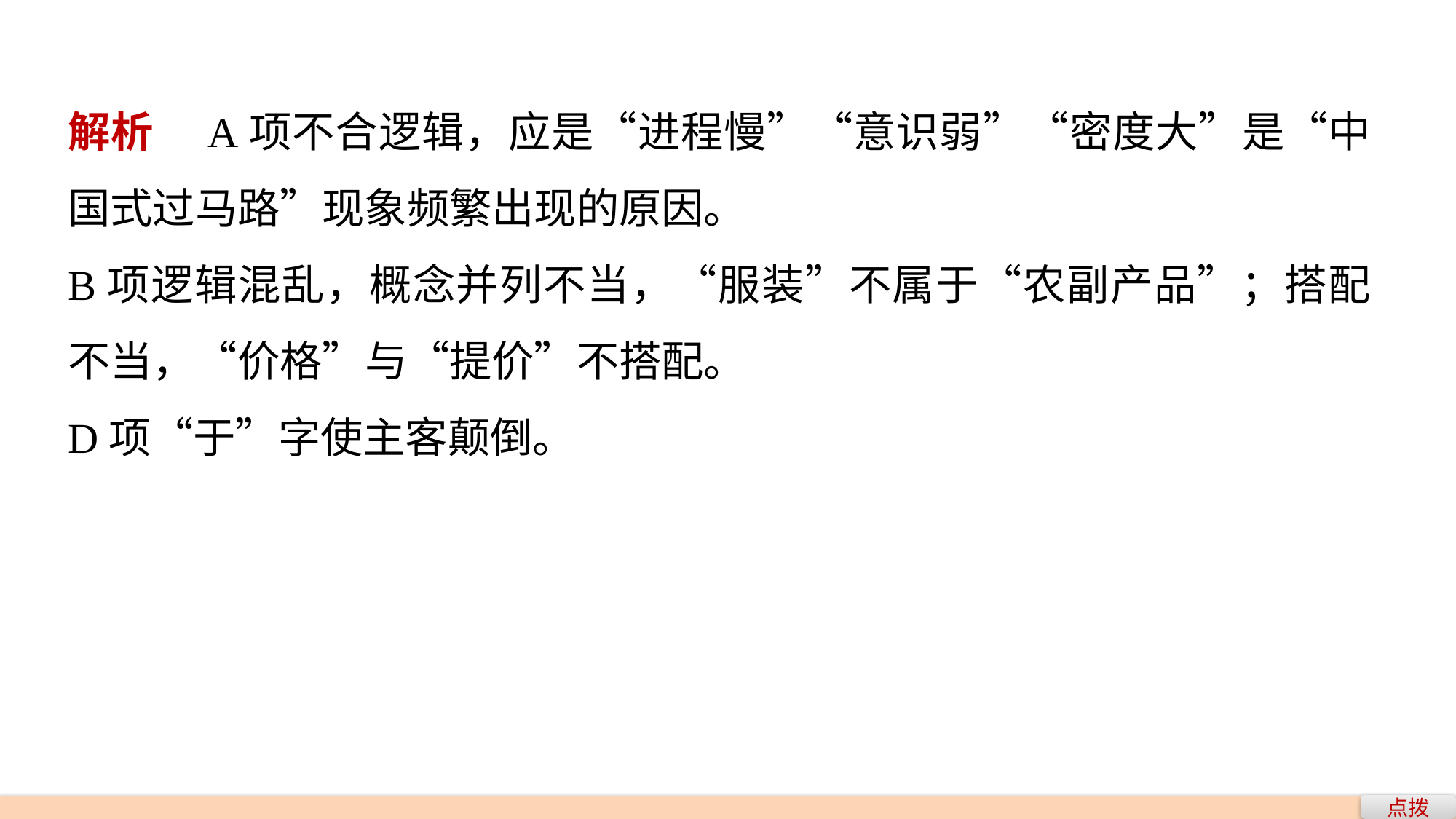

解析　A项不合逻辑，应是“进程慢”“意识弱”“密度大”是“中国式过马路”现象频繁出现的原因。
B项逻辑混乱，概念并列不当，“服装”不属于“农副产品”；搭配不当，“价格”与“提价”不搭配。
D项“于”字使主客颠倒。
点拨